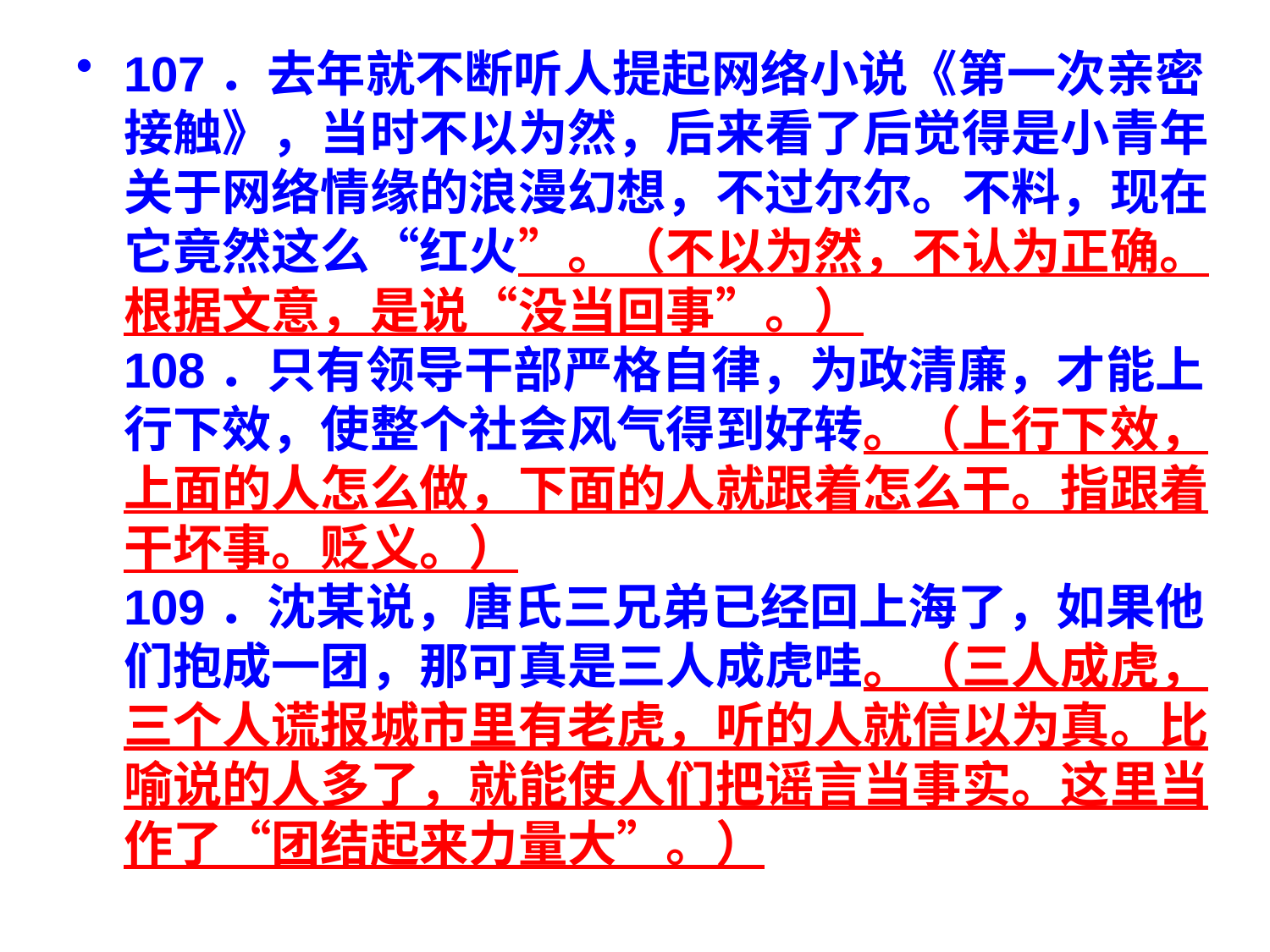

107．去年就不断听人提起网络小说《第一次亲密接触》，当时不以为然，后来看了后觉得是小青年关于网络情缘的浪漫幻想，不过尔尔。不料，现在它竟然这么“红火”。（不以为然，不认为正确。根据文意，是说“没当回事”。）
108．只有领导干部严格自律，为政清廉，才能上行下效，使整个社会风气得到好转。（上行下效，上面的人怎么做，下面的人就跟着怎么干。指跟着干坏事。贬义。）
109．沈某说，唐氏三兄弟已经回上海了，如果他们抱成一团，那可真是三人成虎哇。（三人成虎，三个人谎报城市里有老虎，听的人就信以为真。比喻说的人多了，就能使人们把谣言当事实。这里当作了“团结起来力量大”。）